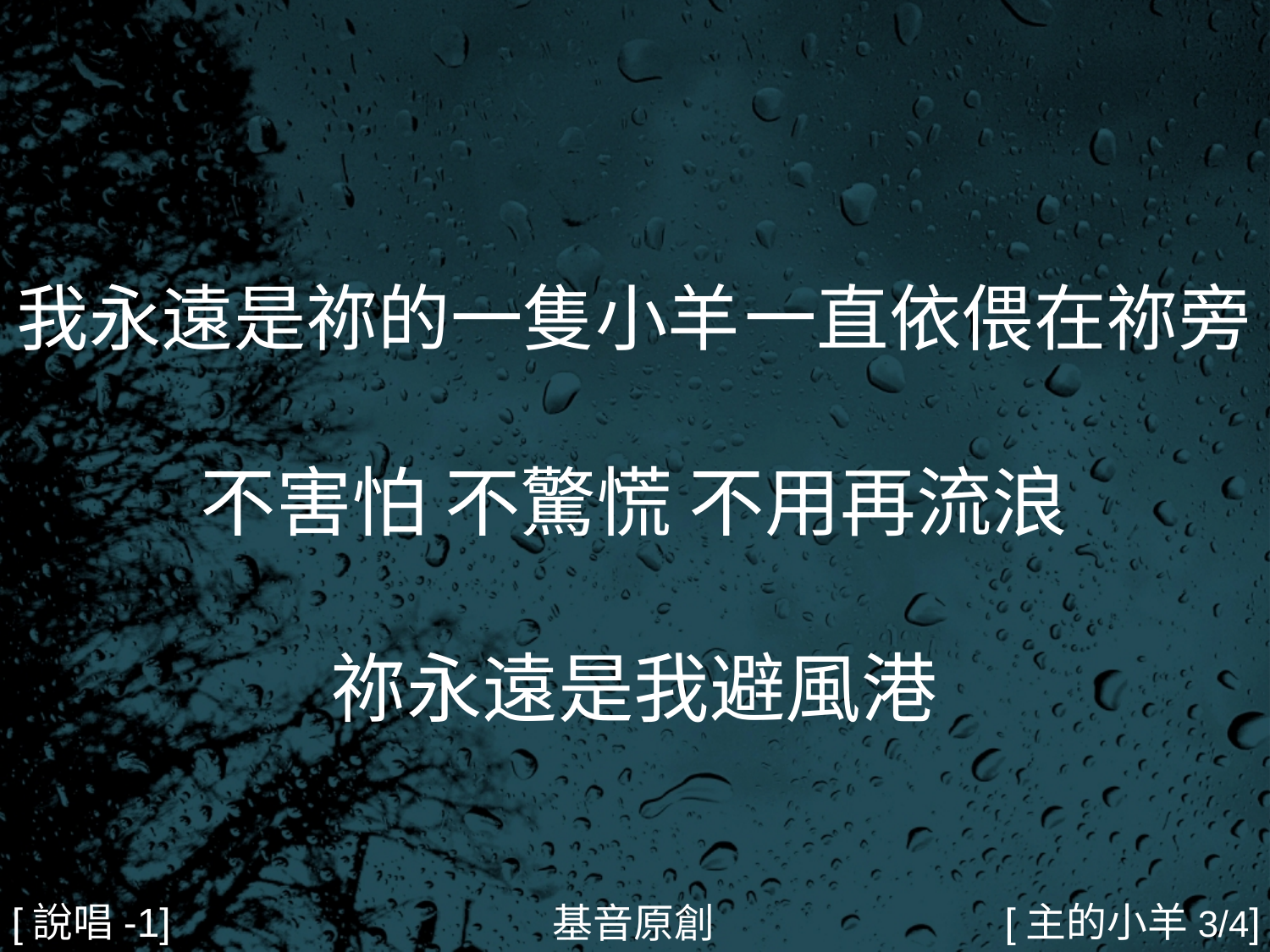

我永遠是祢的一隻小羊 一直依偎在祢旁

不害怕 不驚慌 不用再流浪

祢永遠是我避風港

#

[說唱-1]
[主的小羊3/4]
基音原創